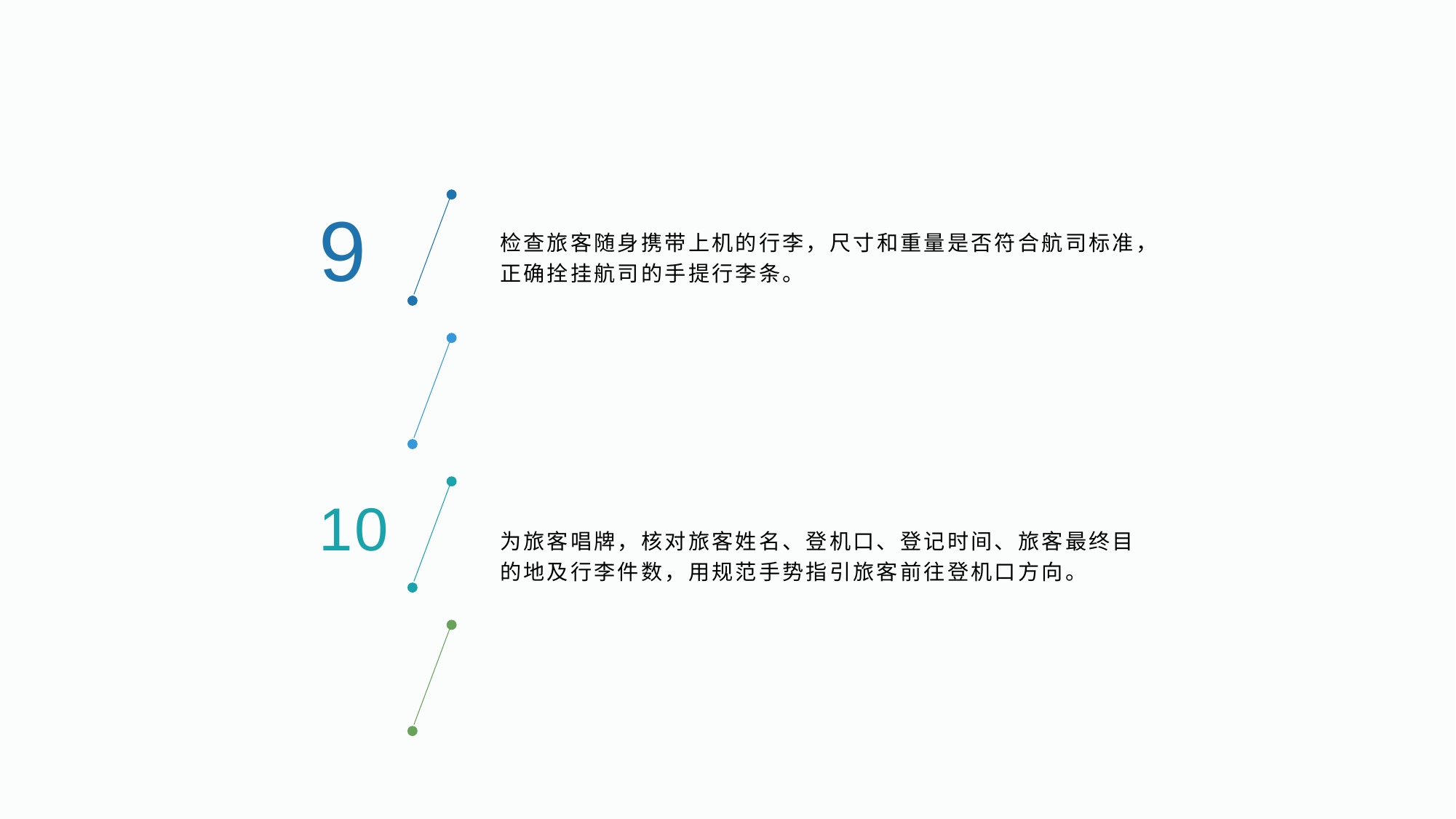

9

检查旅客随身携带上机的行李，尺寸和重量是否符合航司标准，正确拴挂航司的手提行李条。

10

为旅客唱牌，核对旅客姓名、登机口、登记时间、旅客最终目的地及行李件数，用规范手势指引旅客前往登机口方向。